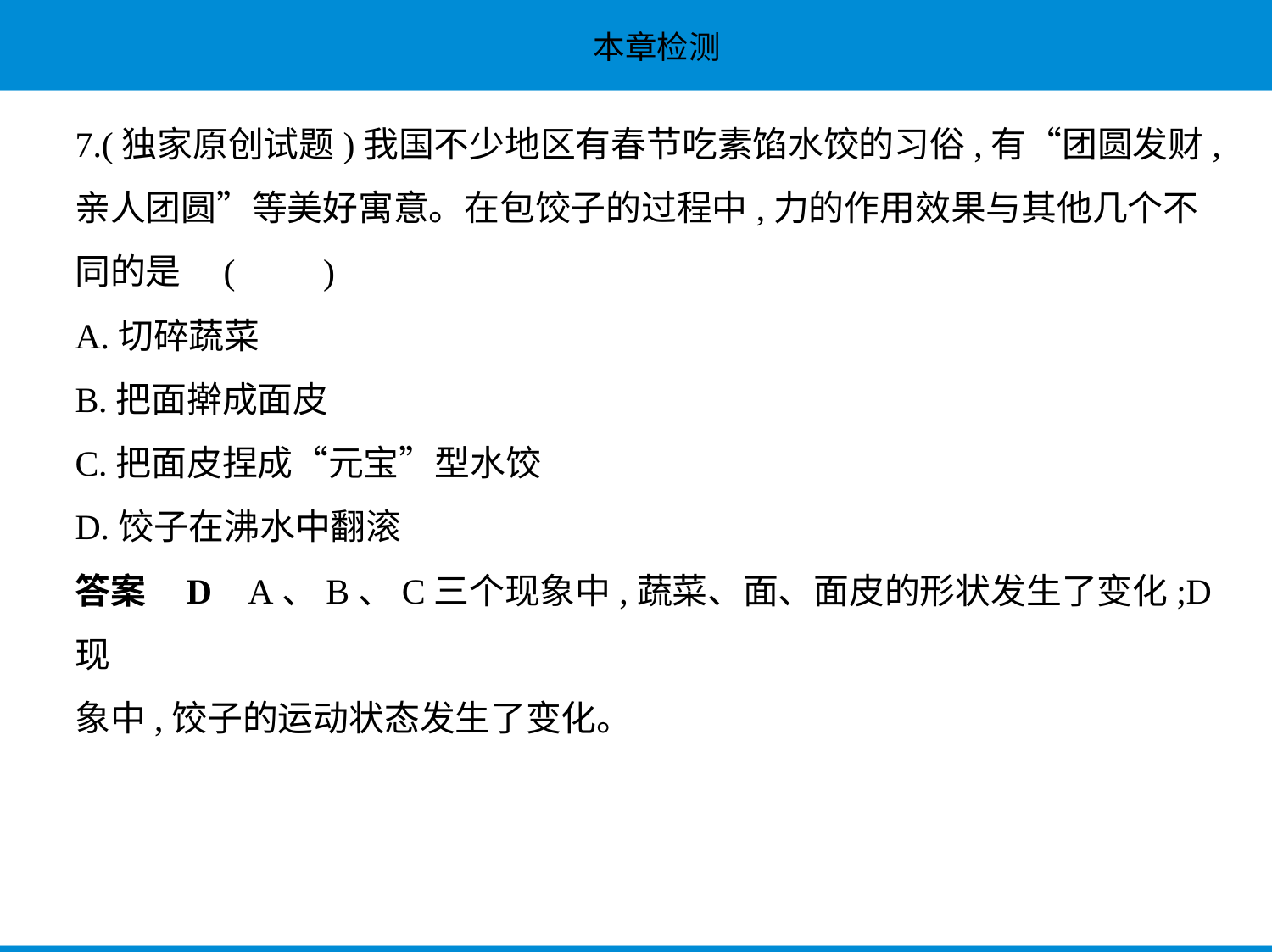

7.(独家原创试题)我国不少地区有春节吃素馅水饺的习俗,有“团圆发财,
亲人团圆”等美好寓意。在包饺子的过程中,力的作用效果与其他几个不
同的是 (　　)
A.切碎蔬菜
B.把面擀成面皮
C.把面皮捏成“元宝”型水饺
D.饺子在沸水中翻滚
答案    D    A、B、C三个现象中,蔬菜、面、面皮的形状发生了变化;D现
象中,饺子的运动状态发生了变化。